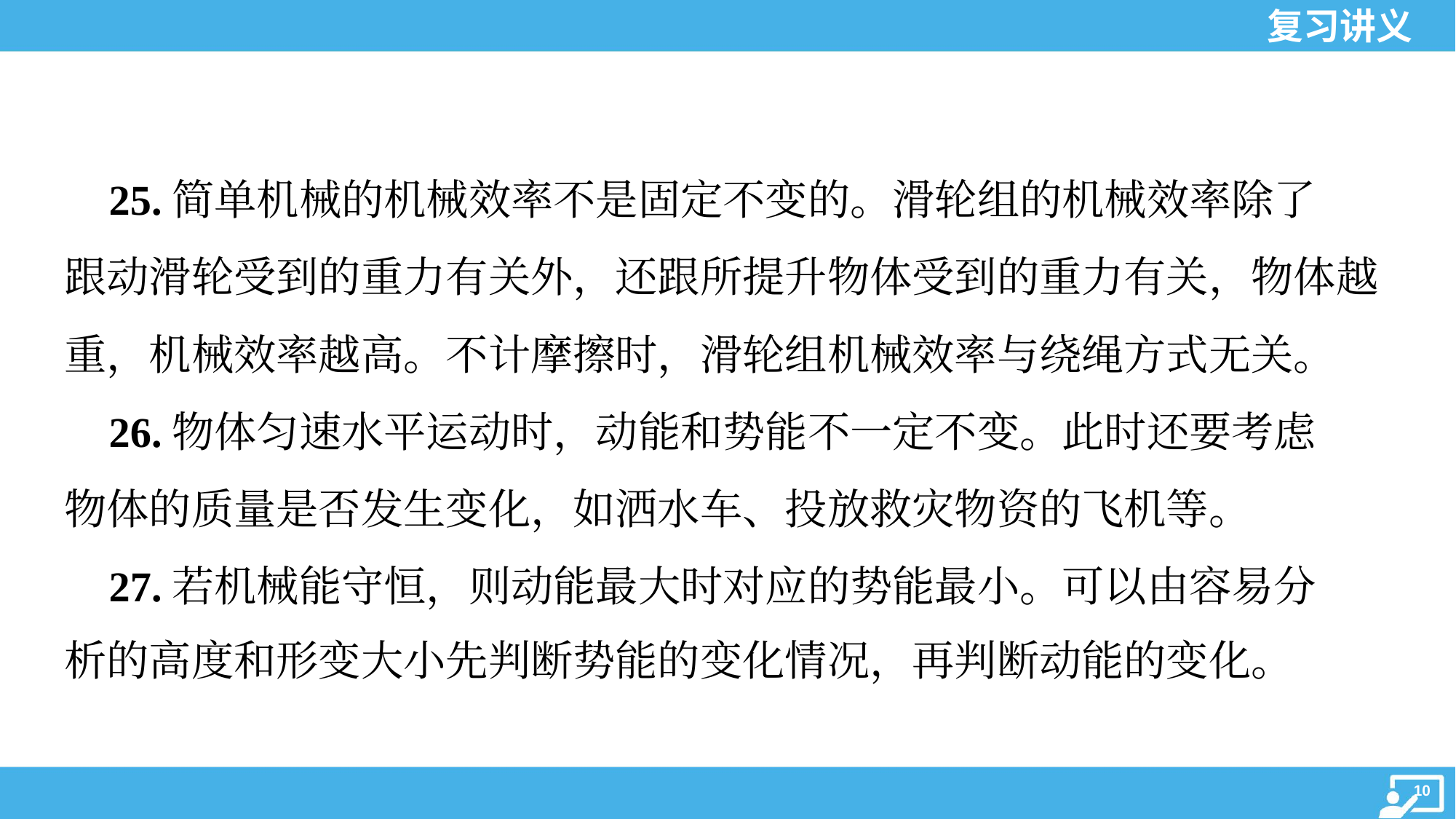

25.简单机械的机械效率不是固定不变的。滑轮组的机械效率除了
跟动滑轮受到的重力有关外，还跟所提升物体受到的重力有关，物体越
重，机械效率越高。不计摩擦时，滑轮组机械效率与绕绳方式无关。
    26.物体匀速水平运动时，动能和势能不一定不变。此时还要考虑
物体的质量是否发生变化，如洒水车、投放救灾物资的飞机等。
    27.若机械能守恒，则动能最大时对应的势能最小。可以由容易分
析的高度和形变大小先判断势能的变化情况，再判断动能的变化。